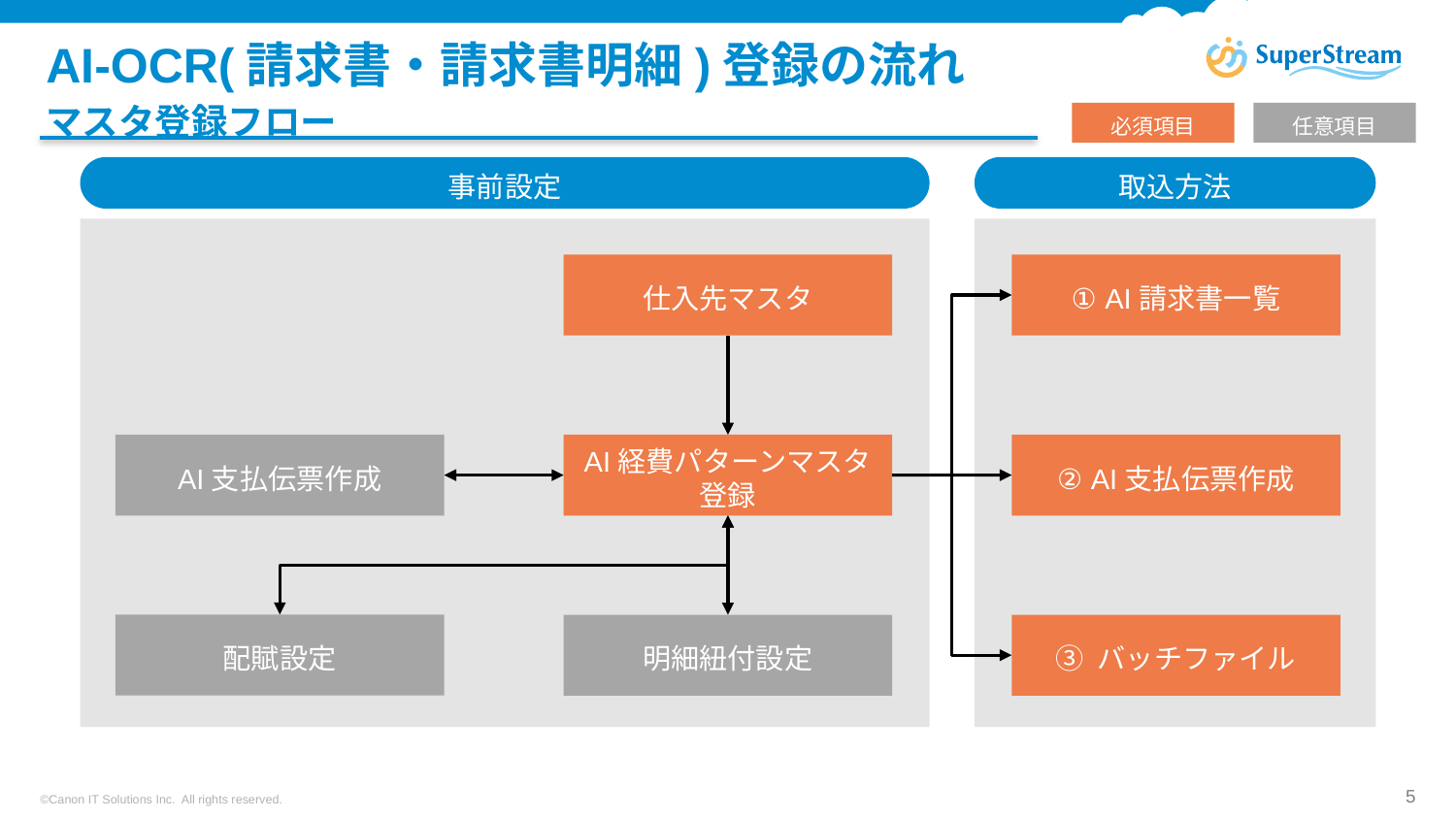

# AI-OCR(請求書・請求書明細)登録の流れ
マスタ登録フロー
必須項目
任意項目
事前設定
取込方法

仕入先マスタ
① AI請求書一覧
AI支払伝票作成
AI経費パターンマスタ登録
② AI支払伝票作成
配賦設定
③ バッチファイル
明細紐付設定
©Canon IT Solutions Inc.  All rights reserved.
5